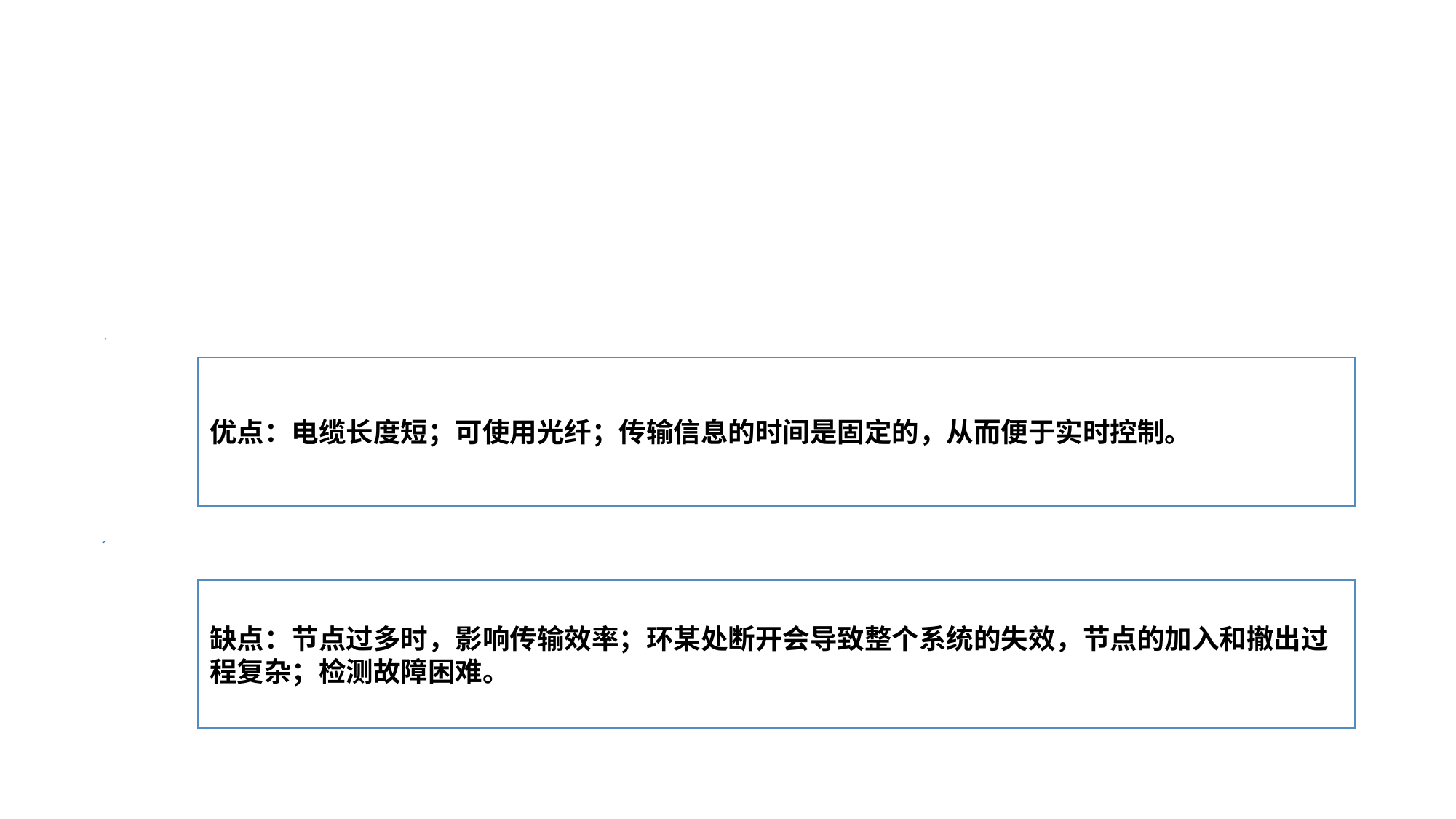

优点：电缆长度短；可使用光纤；传输信息的时间是固定的，从而便于实时控制。
缺点：节点过多时，影响传输效率；环某处断开会导致整个系统的失效，节点的加入和撤出过程复杂；检测故障困难。